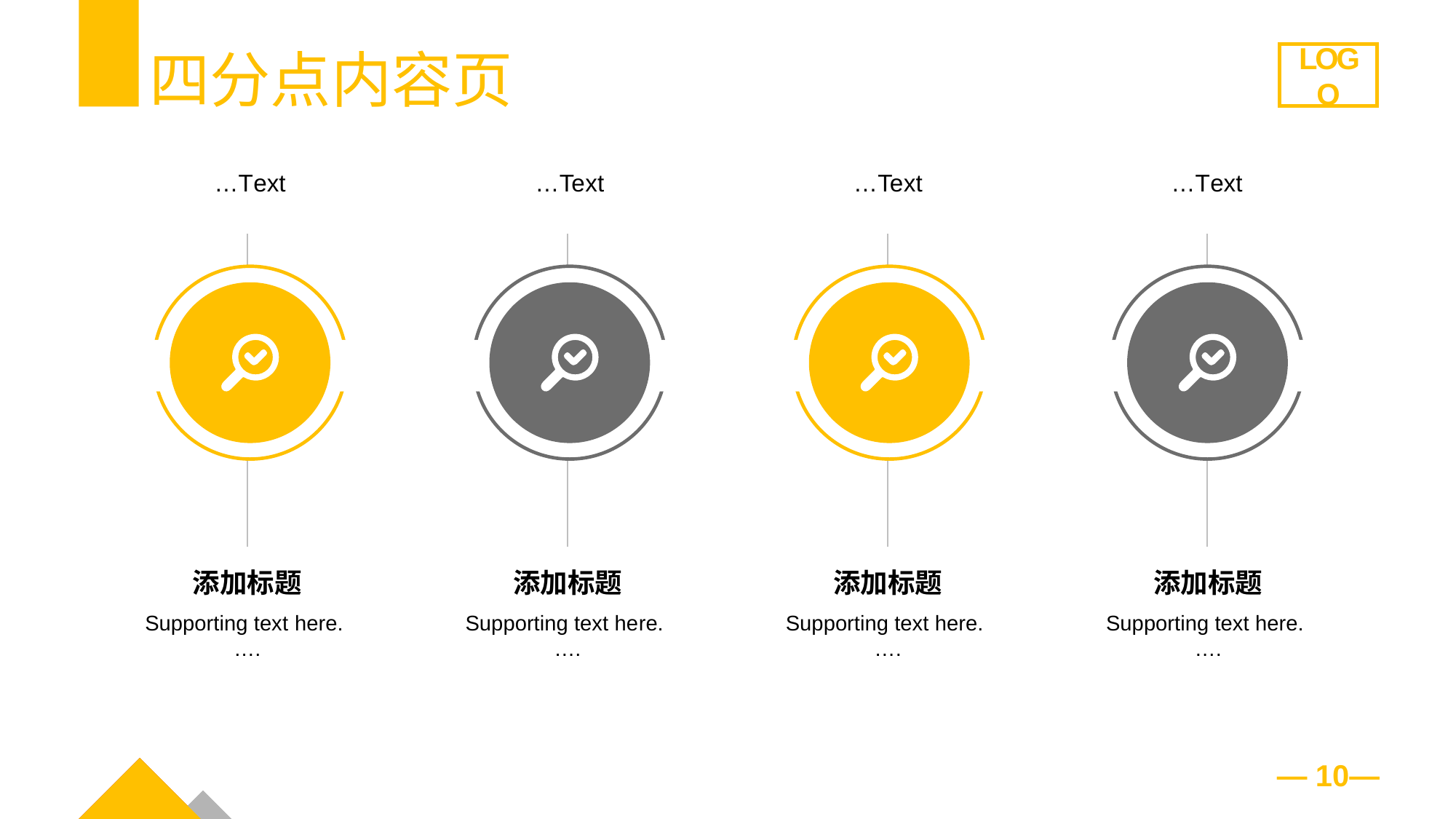

四分点内容页
LOGO
…T ext
…Te xt
…Te xt
…T ext

添加标题
Supporting text  here.
….
添加标题
Supporting text he re.
….
添加标题
Supporting text here.
 ….
添加标题
Supporting text here.
 ….
— 10—